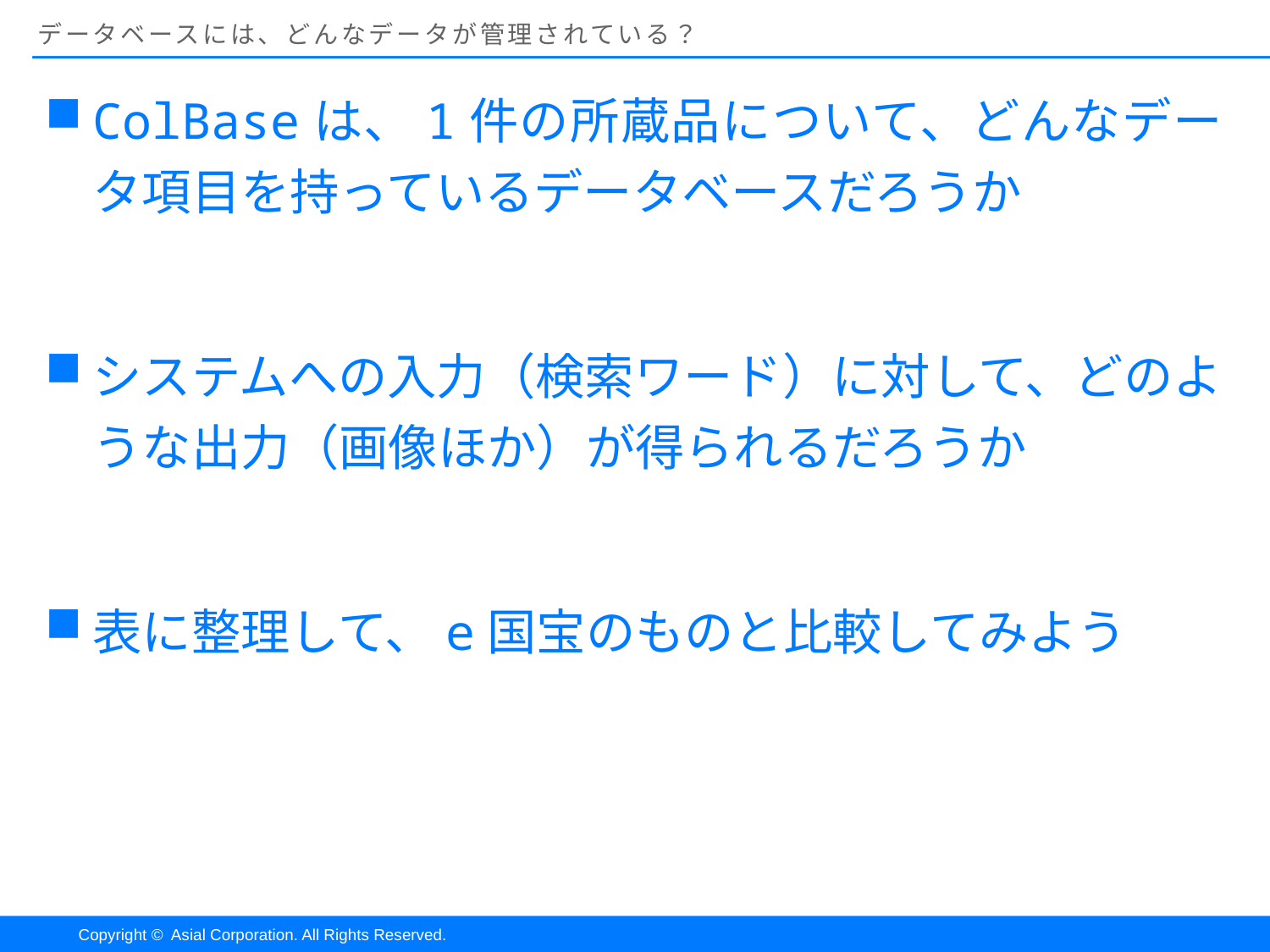

# データベースには、どんなデータが管理されている？

ColBaseは、1件の所蔵品について、どんなデータ項目を持っているデータベースだろうか

システムへの入力（検索ワード）に対して、どのような出力（画像ほか）が得られるだろうか

表に整理して、e国宝のものと比較してみよう